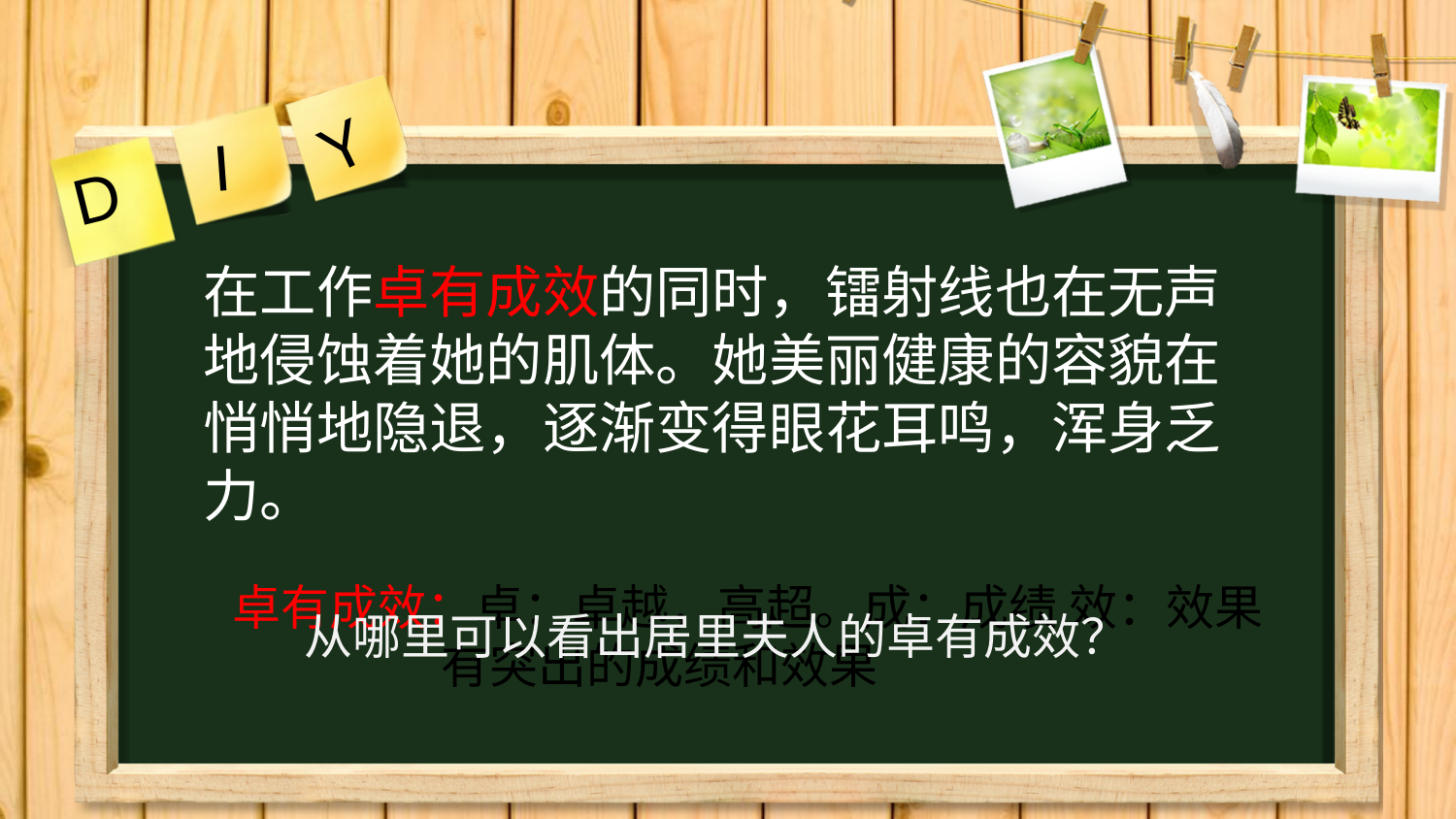

在工作卓有成效的同时，镭射线也在无声地侵蚀着她的肌体。她美丽健康的容貌在悄悄地隐退，逐渐变得眼花耳鸣，浑身乏力。
卓有成效：卓：卓越，高超。成：成绩 效：效果
                  有突出的成绩和效果
从哪里可以看出居里夫人的卓有成效？